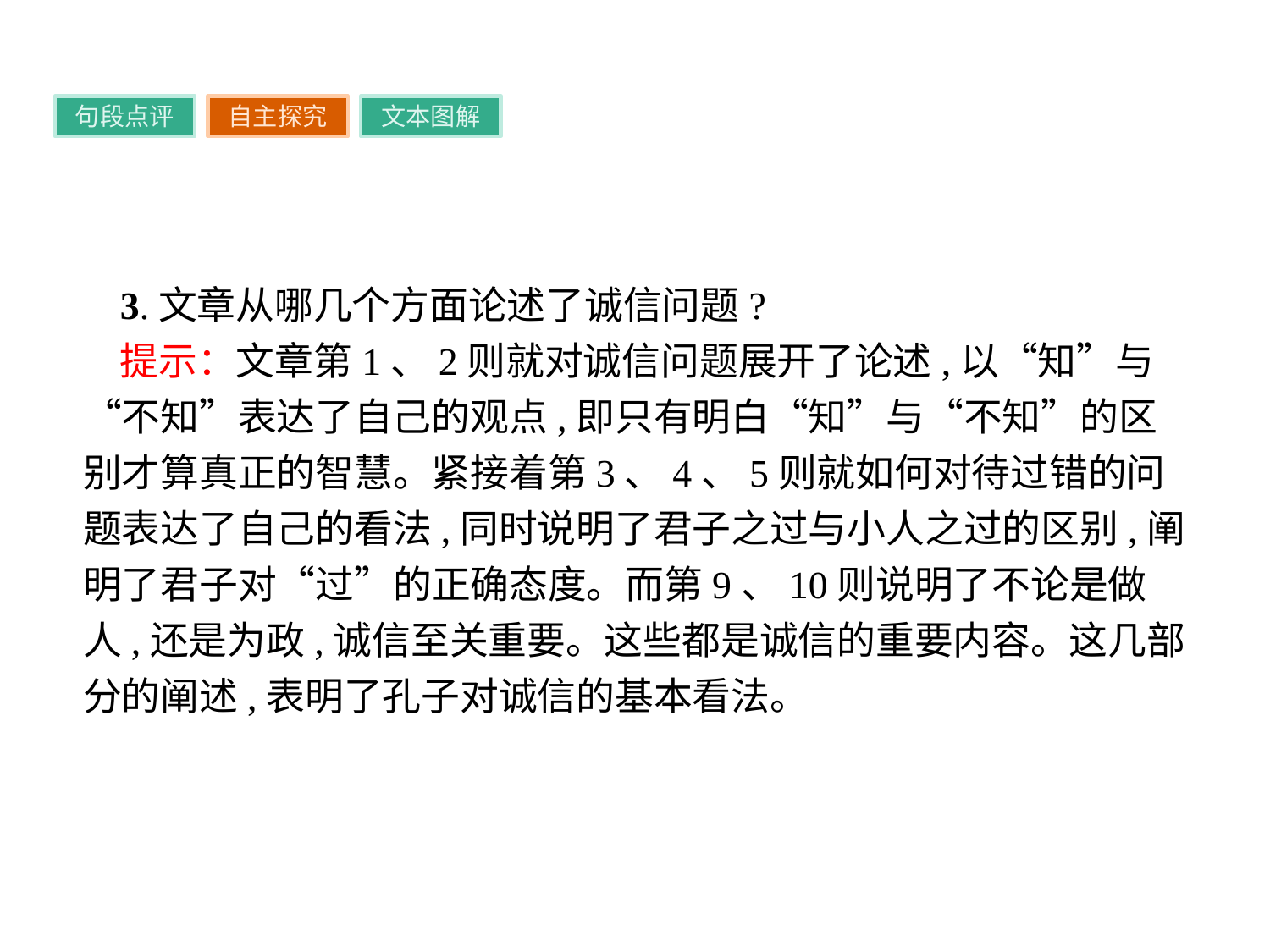

句段点评
自主探究
文本图解
3.文章从哪几个方面论述了诚信问题?
提示：文章第1、2则就对诚信问题展开了论述,以“知”与“不知”表达了自己的观点,即只有明白“知”与“不知”的区别才算真正的智慧。紧接着第3、4、5则就如何对待过错的问题表达了自己的看法,同时说明了君子之过与小人之过的区别,阐明了君子对“过”的正确态度。而第9、10则说明了不论是做人,还是为政,诚信至关重要。这些都是诚信的重要内容。这几部分的阐述,表明了孔子对诚信的基本看法。